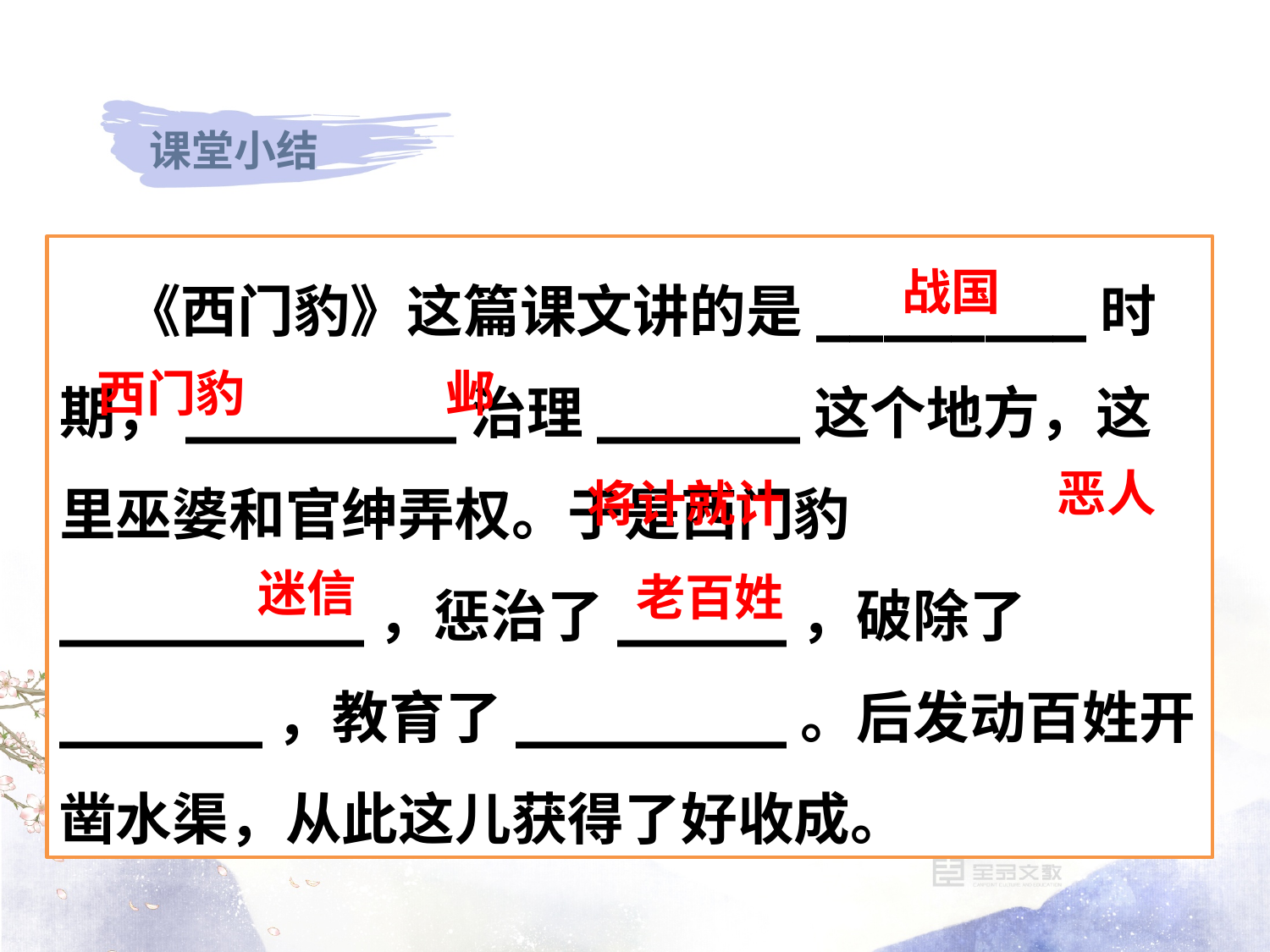

《西门豹》这篇课文讲的是________时期，________治理______这个地方，这里巫婆和官绅弄权。于是西门豹_________，惩治了_____，破除了______，教育了________。后发动百姓开凿水渠，从此这儿获得了好收成。
战国
西门豹
邺
恶人
将计就计
迷信
老百姓